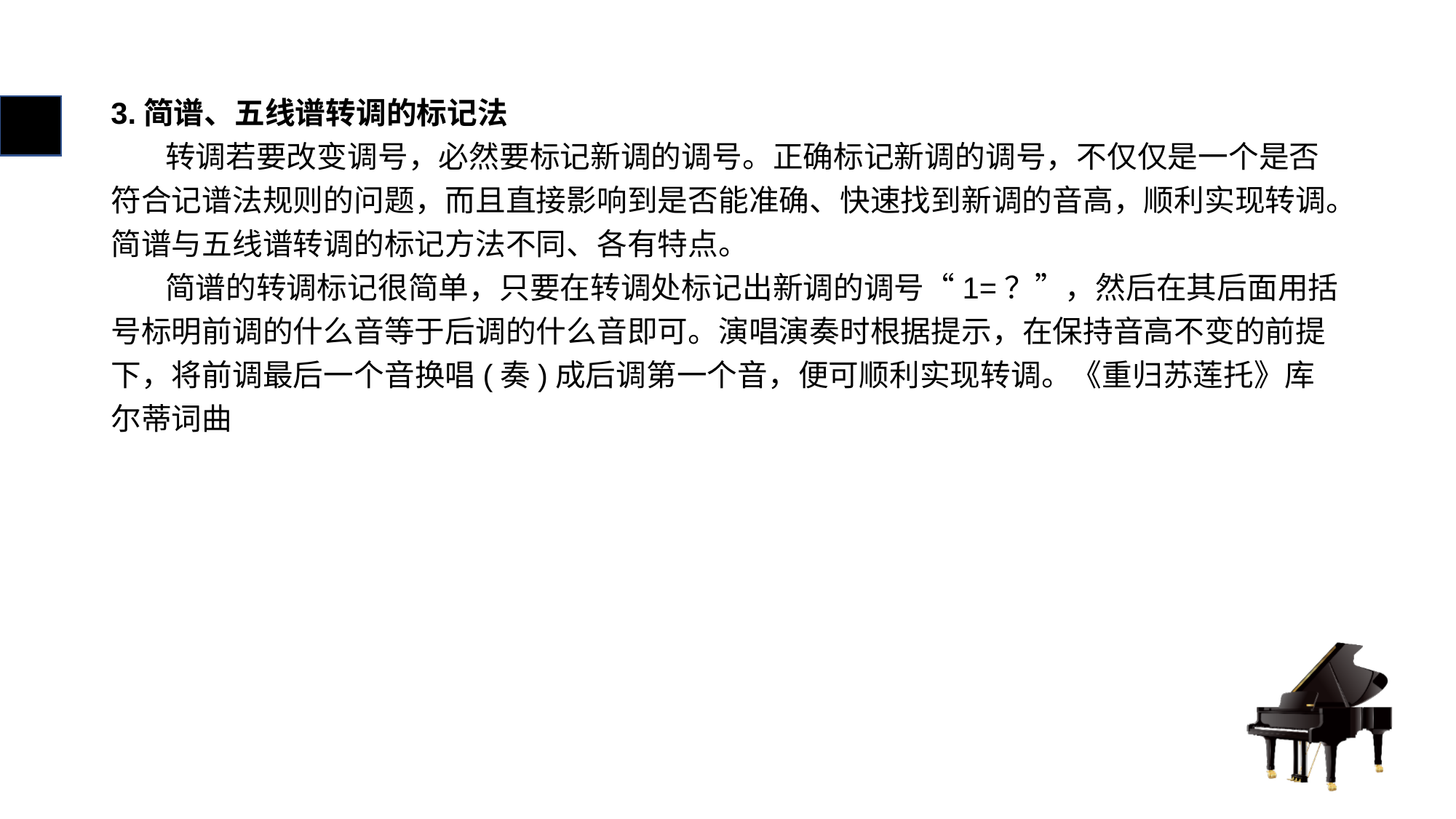

# 3.简谱、五线谱转调的标记法
       转调若要改变调号，必然要标记新调的调号。正确标记新调的调号，不仅仅是一个是否符合记谱法规则的问题，而且直接影响到是否能准确、快速找到新调的音高，顺利实现转调。简谱与五线谱转调的标记方法不同、各有特点。
       简谱的转调标记很简单，只要在转调处标记出新调的调号“1=？”，然后在其后面用括号标明前调的什么音等于后调的什么音即可。演唱演奏时根据提示，在保持音高不变的前提下，将前调最后一个音换唱(奏)成后调第一个音，便可顺利实现转调。《重归苏莲托》库尔蒂词曲